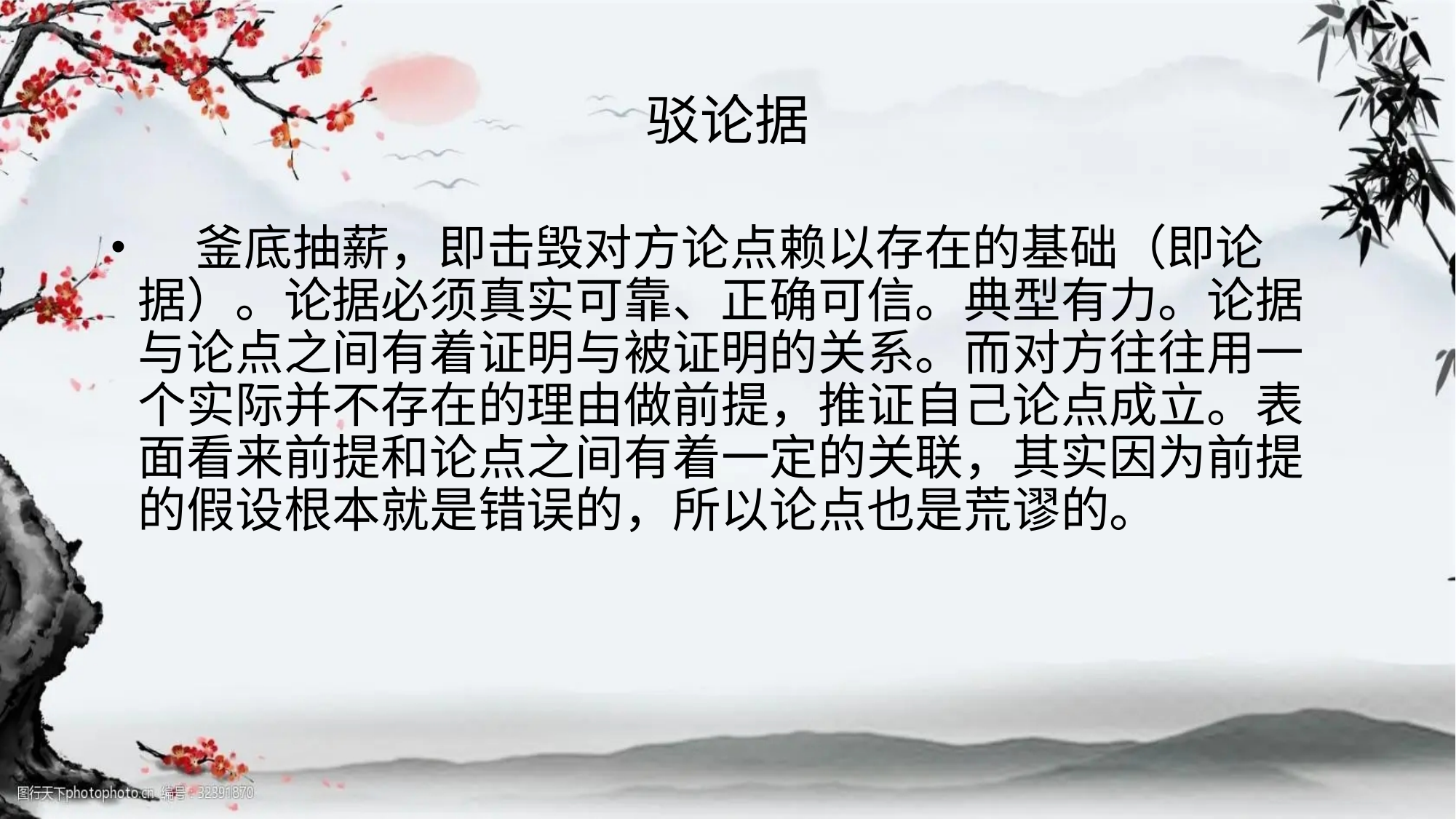

# 驳论据
    釜底抽薪，即击毁对方论点赖以存在的基础（即论据）。论据必须真实可靠、正确可信。典型有力。论据与论点之间有着证明与被证明的关系。而对方往往用一个实际并不存在的理由做前提，推证自己论点成立。表面看来前提和论点之间有着一定的关联，其实因为前提的假设根本就是错误的，所以论点也是荒谬的。